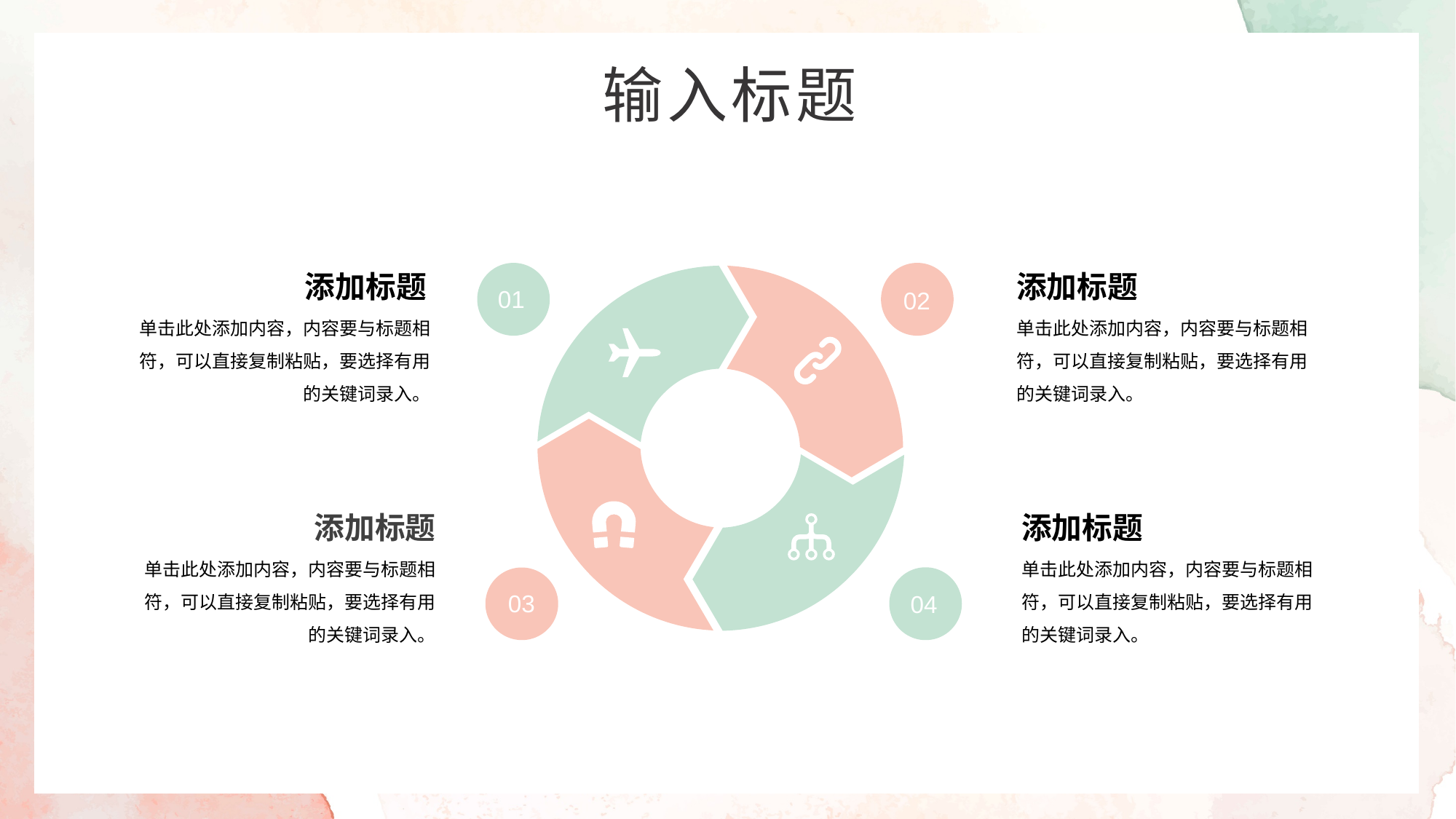

输入标题

添加标题
01
单击此处添加内容，内容要与标题相符，可以直接复制粘贴，要选择有用的关键词录入。

添加标题
02
单击此处添加内容，内容要与标题相符，可以直接复制粘贴，要选择有用的关键词录入。

添加标题
单击此处添加内容，内容要与标题相符，可以直接复制粘贴，要选择有用的关键词录入。

03
添加标题
单击此处添加内容，内容要与标题相符，可以直接复制粘贴，要选择有用的关键词录入。

04